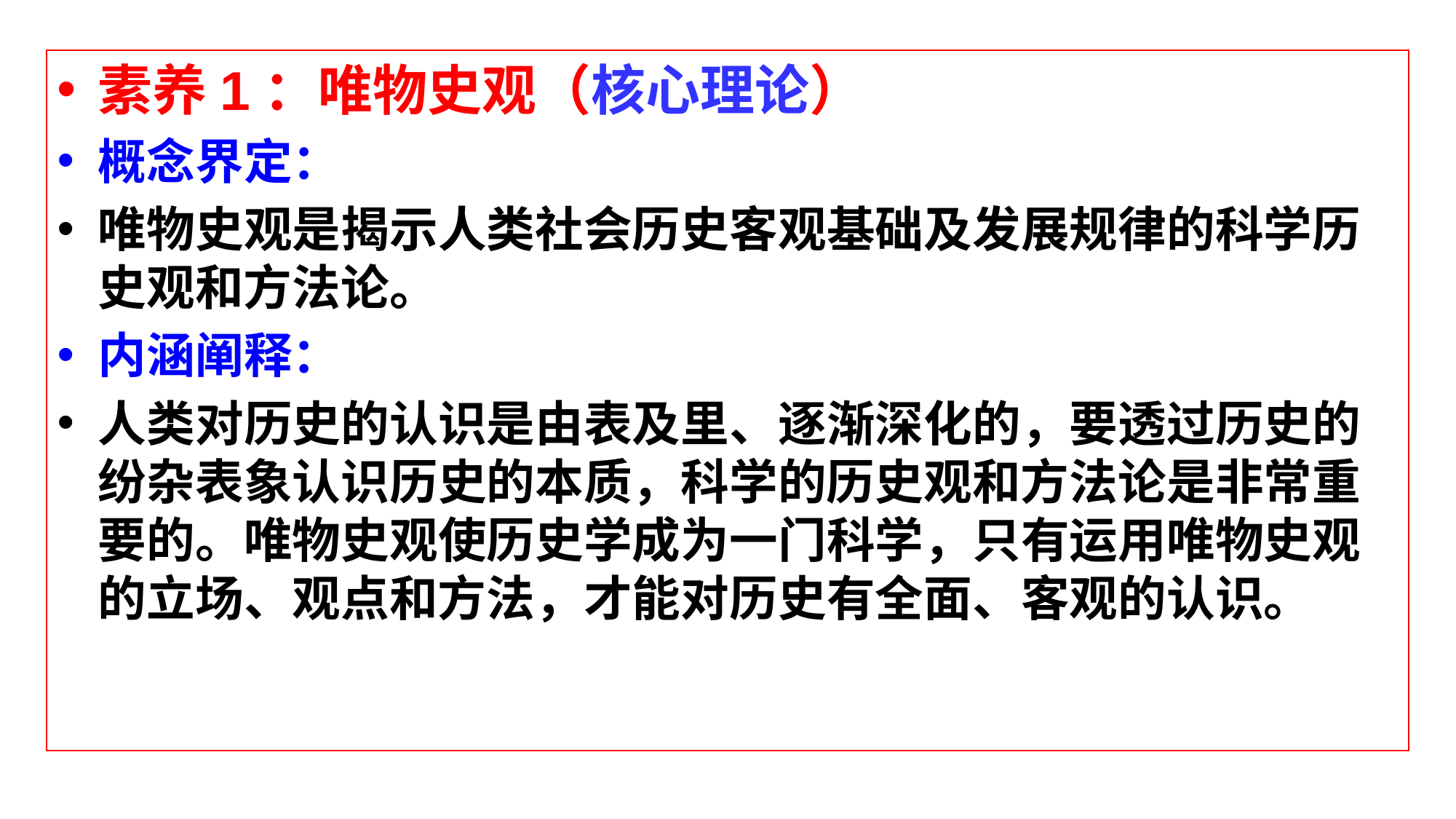

素养1：唯物史观（核心理论）
概念界定：
唯物史观是揭示人类社会历史客观基础及发展规律的科学历史观和方法论。
内涵阐释：
人类对历史的认识是由表及里、逐渐深化的，要透过历史的纷杂表象认识历史的本质，科学的历史观和方法论是非常重要的。唯物史观使历史学成为一门科学，只有运用唯物史观的立场、观点和方法，才能对历史有全面、客观的认识。